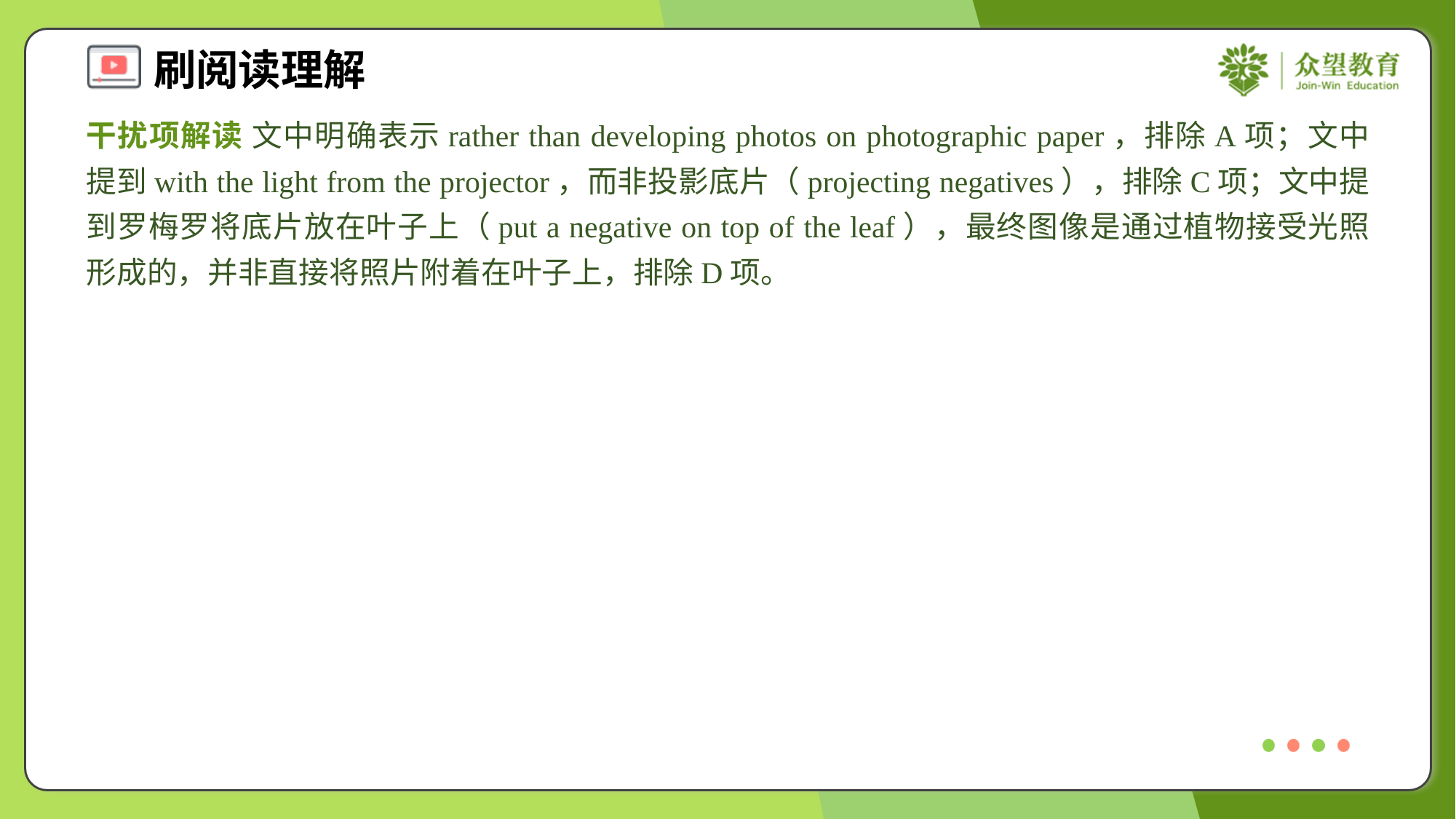

干扰项解读 文中明确表示rather than developing photos on photographic paper，排除A项；文中提到with the light from the projector，而非投影底片（projecting negatives），排除C项；文中提到罗梅罗将底片放在叶子上（put a negative on top of the leaf），最终图像是通过植物接受光照形成的，并非直接将照片附着在叶子上，排除D项。